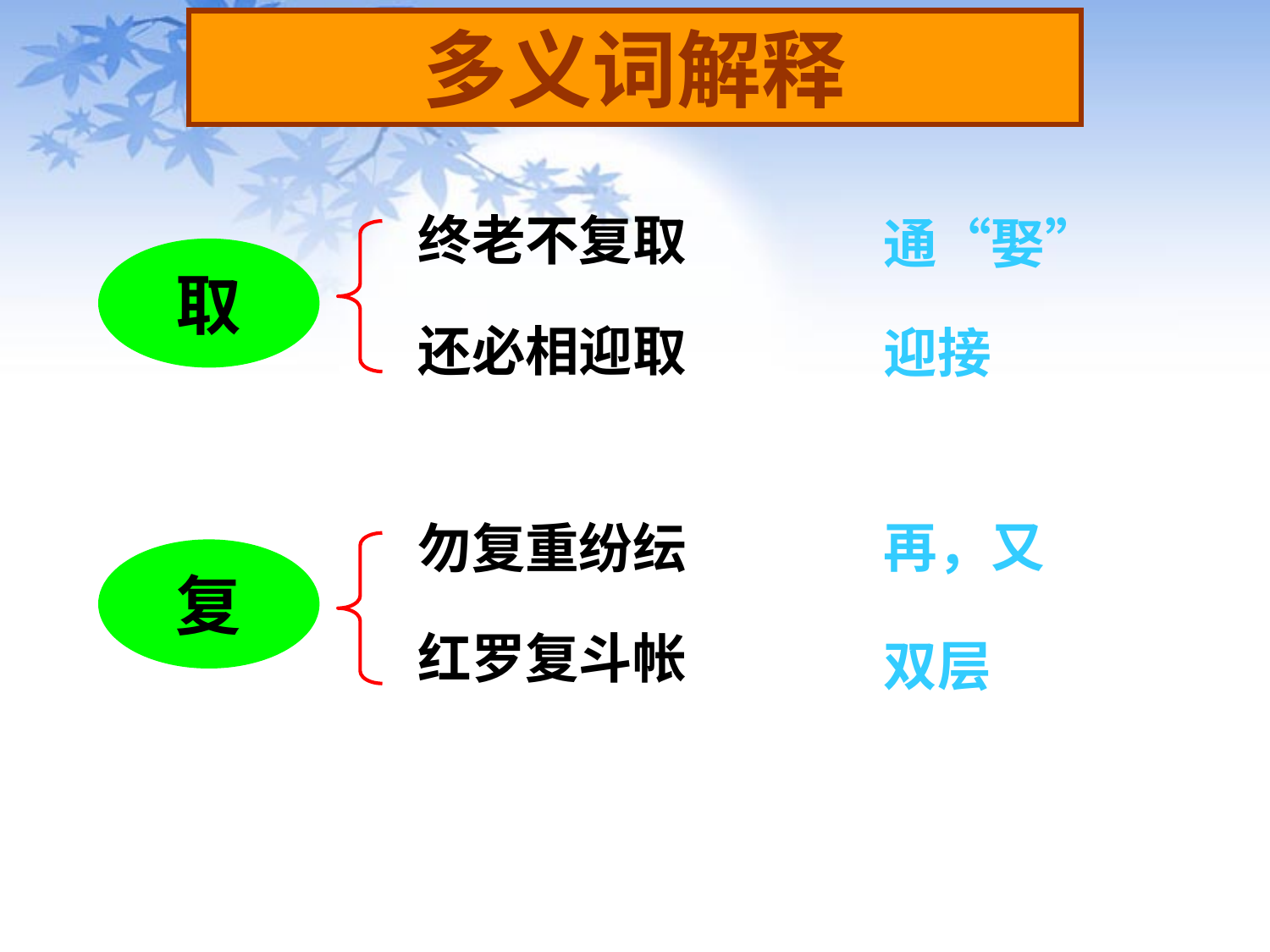

多义词解释
终老不复取
还必相迎取
通“娶”

取
迎接
勿复重纷纭
红罗复斗帐
再，又

复
双层